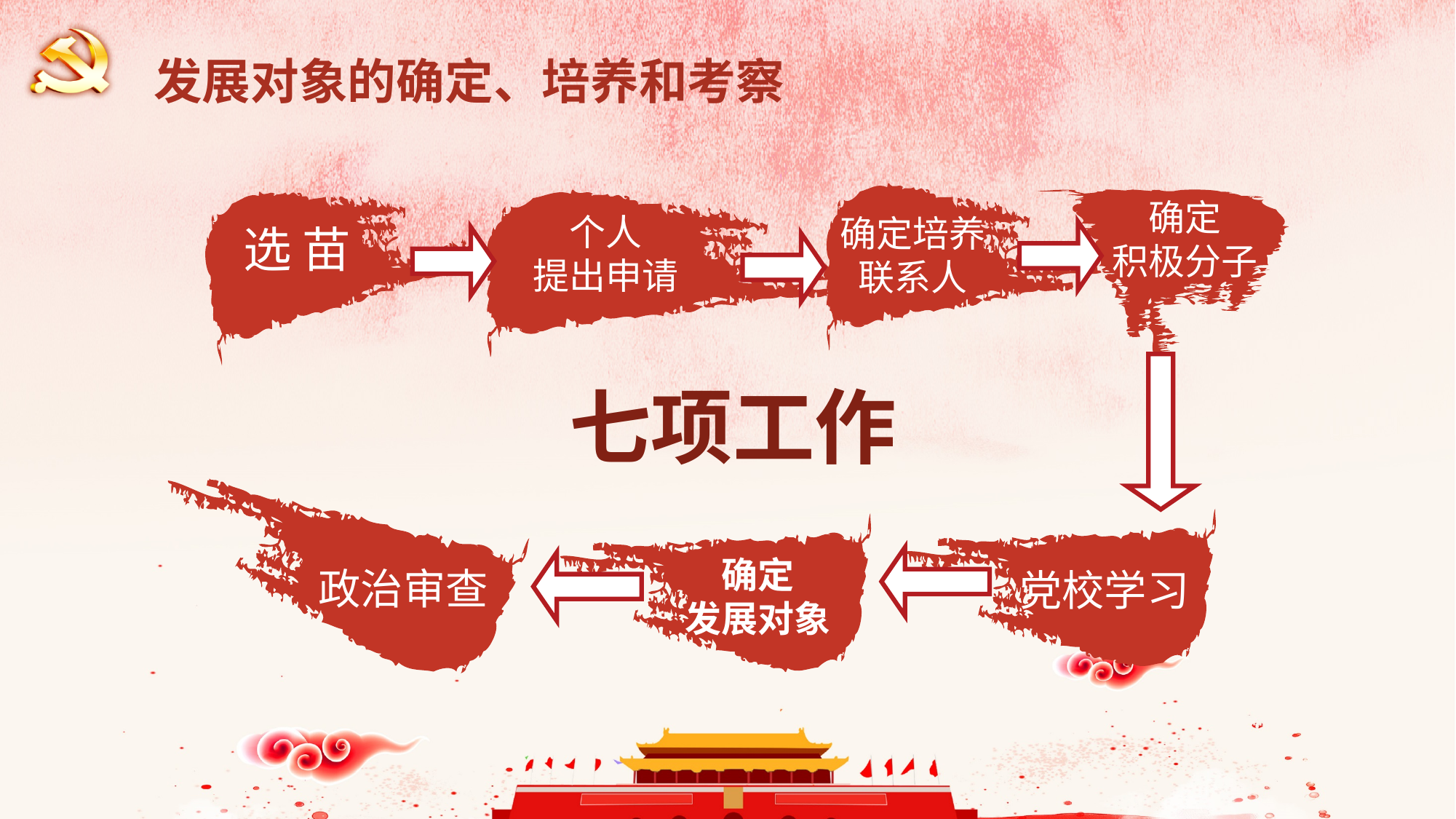

发展对象的确定、培养和考察

确定
积极分子
个人
提出申请
确定培养
联系人
选 苗

七项工作

确定
发展对象

政治审查
党校学习